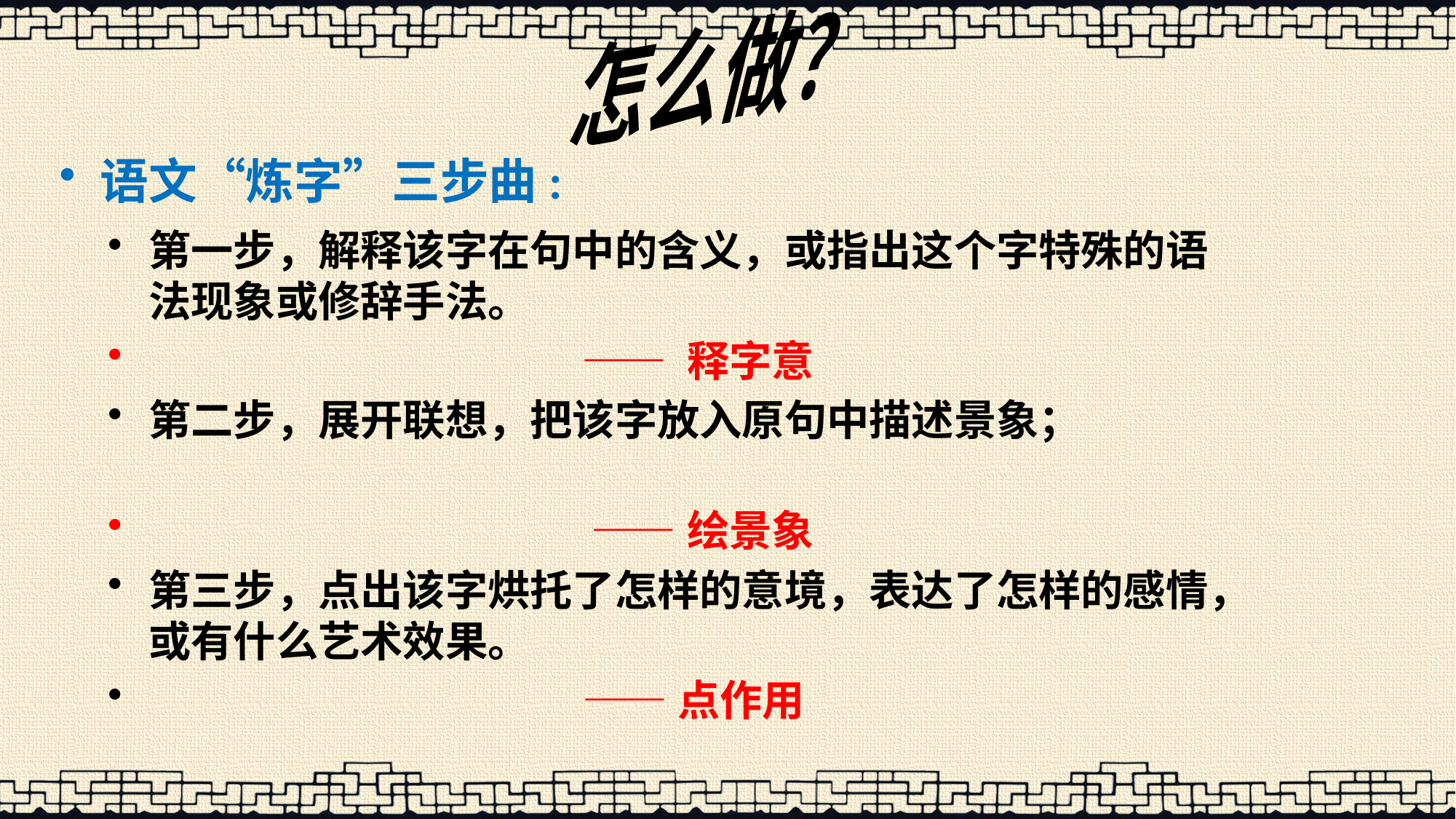

怎么做？

语文“炼字”三步曲:
第一步，解释该字在句中的含义，或指出这个字特殊的语法现象或修辞手法。
                                             —— 释字意
第二步，展开联想，把该字放入原句中描述景象；
                                              ——绘景象
第三步，点出该字烘托了怎样的意境，表达了怎样的感情，或有什么艺术效果。
                                             ——点作用